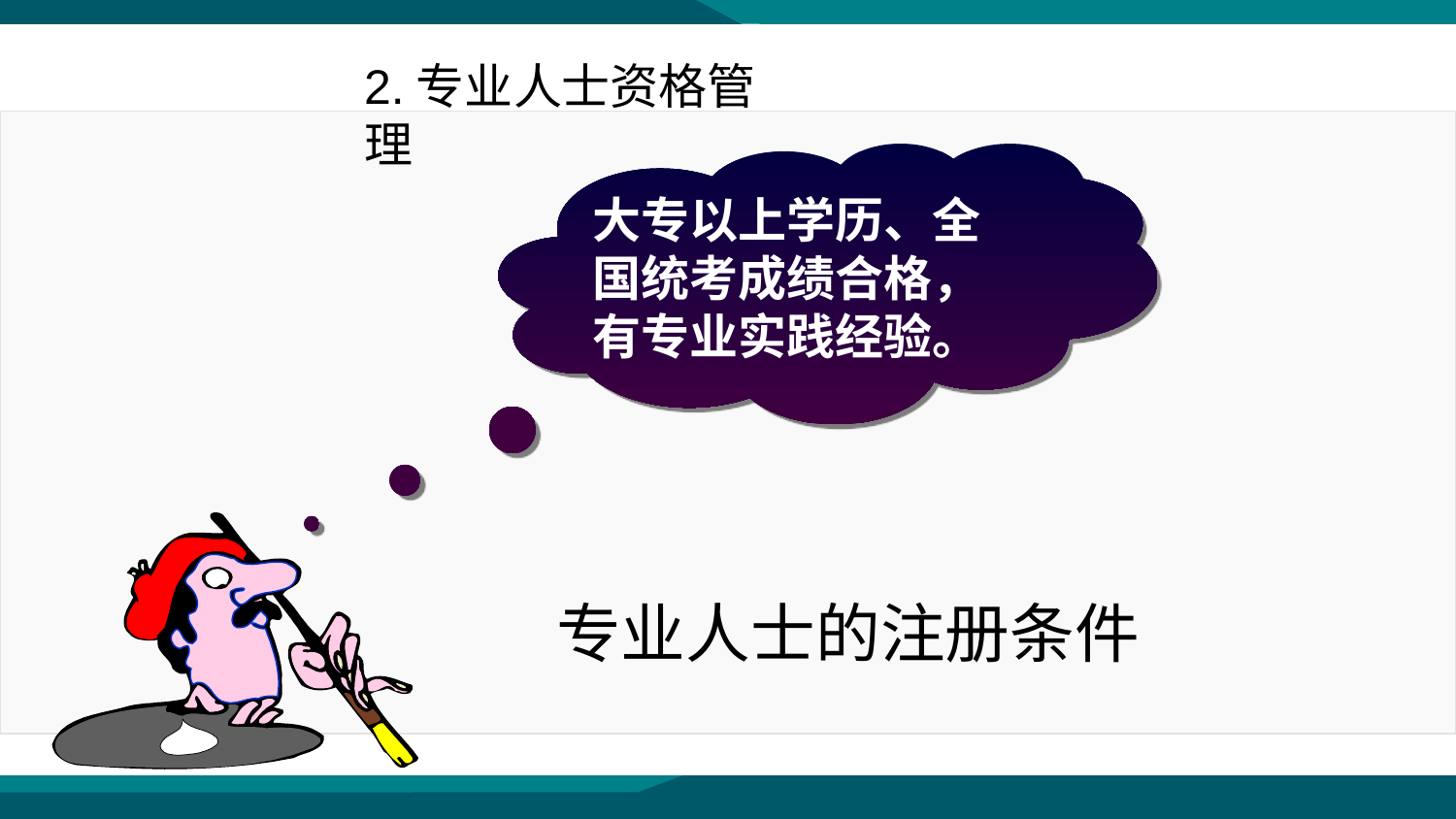

2.专业人士资格管理
大专以上学历、全国统考成绩合格，有专业实践经验。

专业人士的注册条件